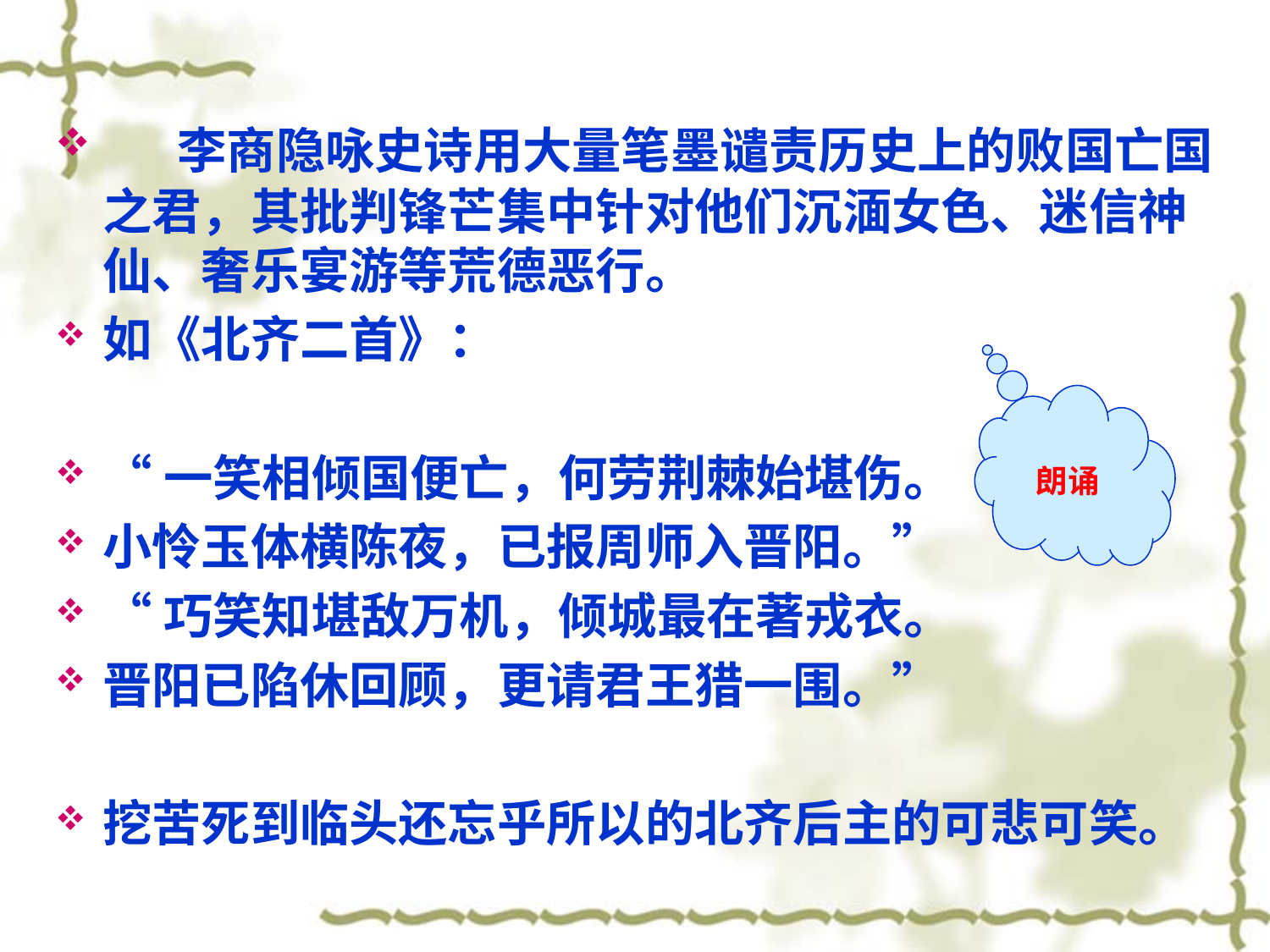

#
     李商隐咏史诗用大量笔墨谴责历史上的败国亡国之君，其批判锋芒集中针对他们沉湎女色、迷信神仙、奢乐宴游等荒德恶行。
如《北齐二首》：

“一笑相倾国便亡，何劳荆棘始堪伤。
小怜玉体横陈夜，已报周师入晋阳。”
“巧笑知堪敌万机，倾城最在著戎衣。
晋阳已陷休回顾，更请君王猎一围。”

挖苦死到临头还忘乎所以的北齐后主的可悲可笑。
朗诵